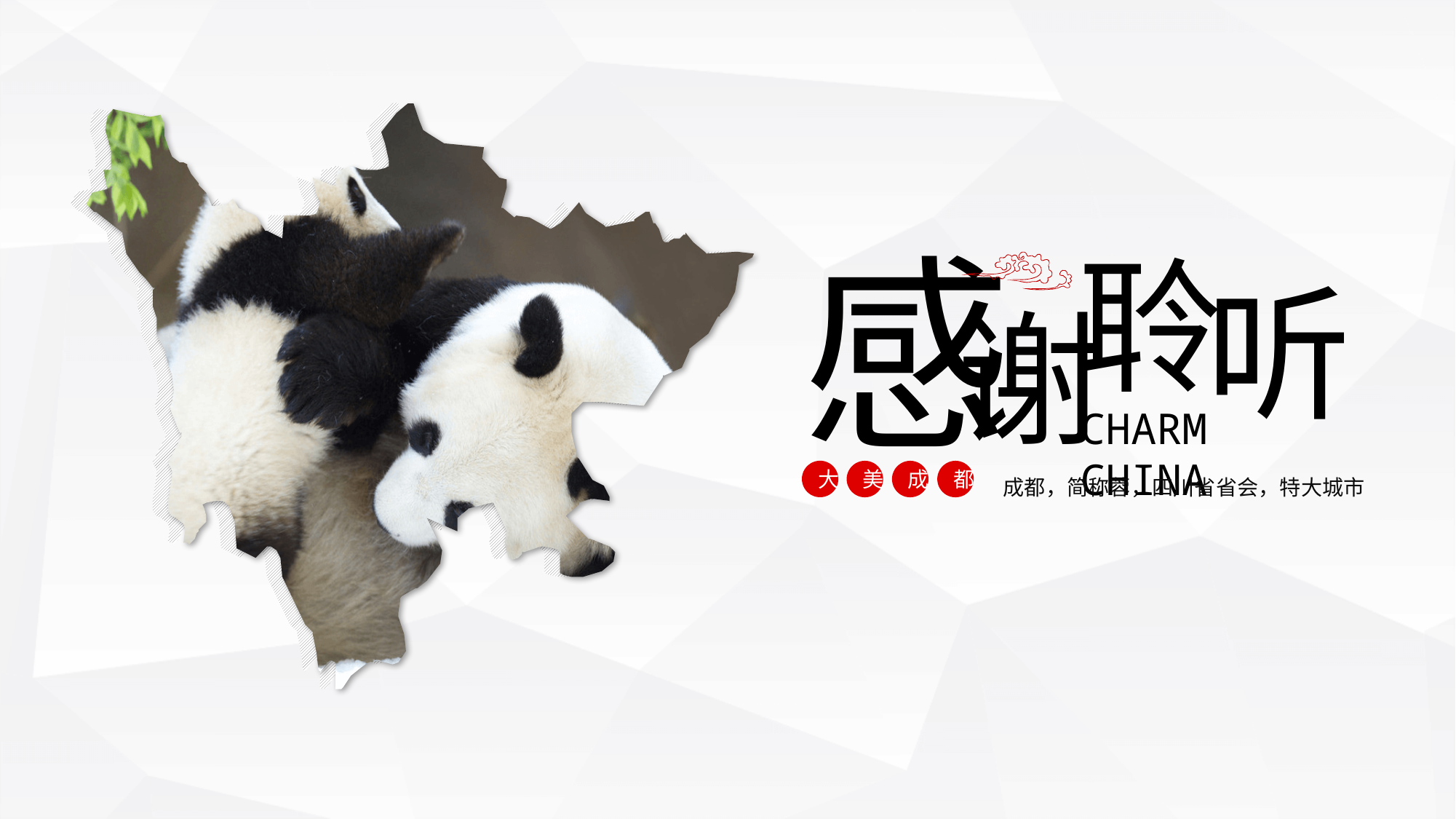

感

聆

听
谢
CHARM CHINA
成都，简称蓉，四川省省会，特大城市
大
美
成
都